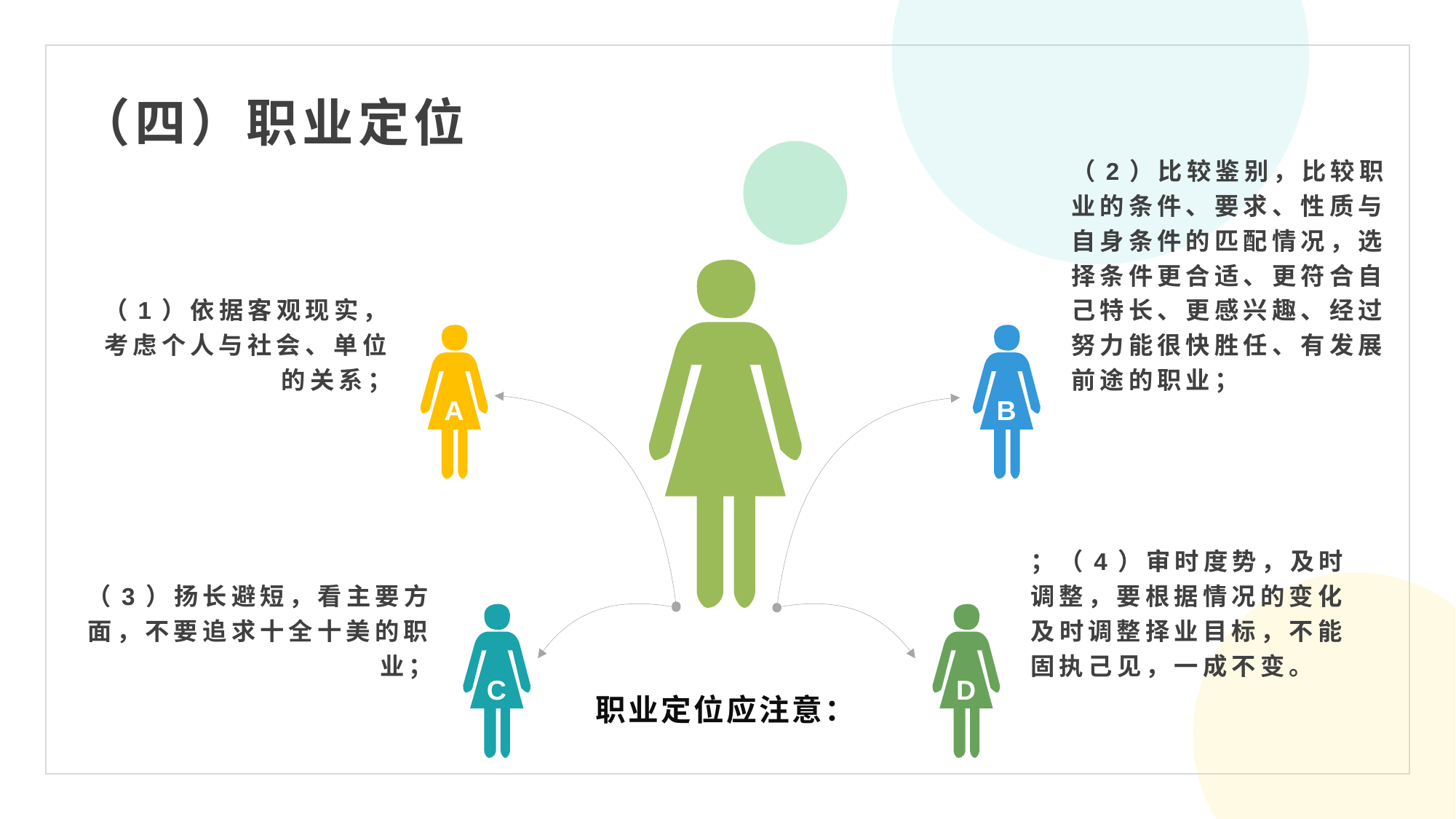

（四）职业定位

（2）比较鉴别，比较职业的条件、要求、性质与自身条件的匹配情况，选择条件更合适、更符合自己特长、更感兴趣、经过努力能很快胜任、有发展前途的职业；

（1）依据客观现实，考虑个人与社会、单位的关系；

A
B

；（4）审时度势，及时调整，要根据情况的变化及时调整择业目标，不能固执己见，一成不变。
（3）扬长避短，看主要方面，不要追求十全十美的职业；

C
D
职业定位应注意：